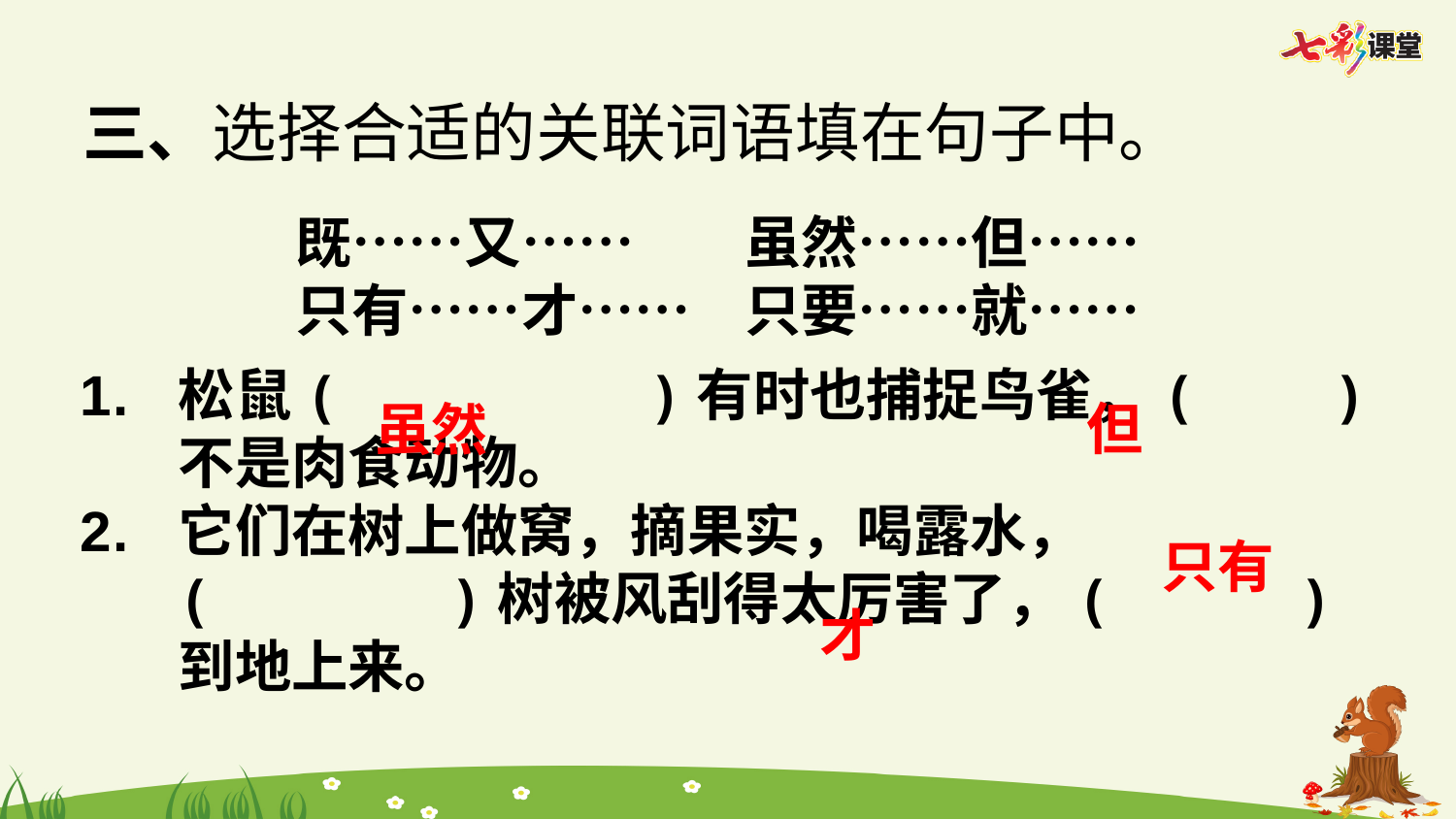

三、选择合适的关联词语填在句子中。
既……又……	 虽然……但……
只有……才…… 	 只要……就……
松鼠(		 )有时也捕捉鸟雀，(	    )不是肉食动物。
它们在树上做窝，摘果实，喝露水，(       )树被风刮得太厉害了，(	   )到地上来。
但
虽然
只有
才